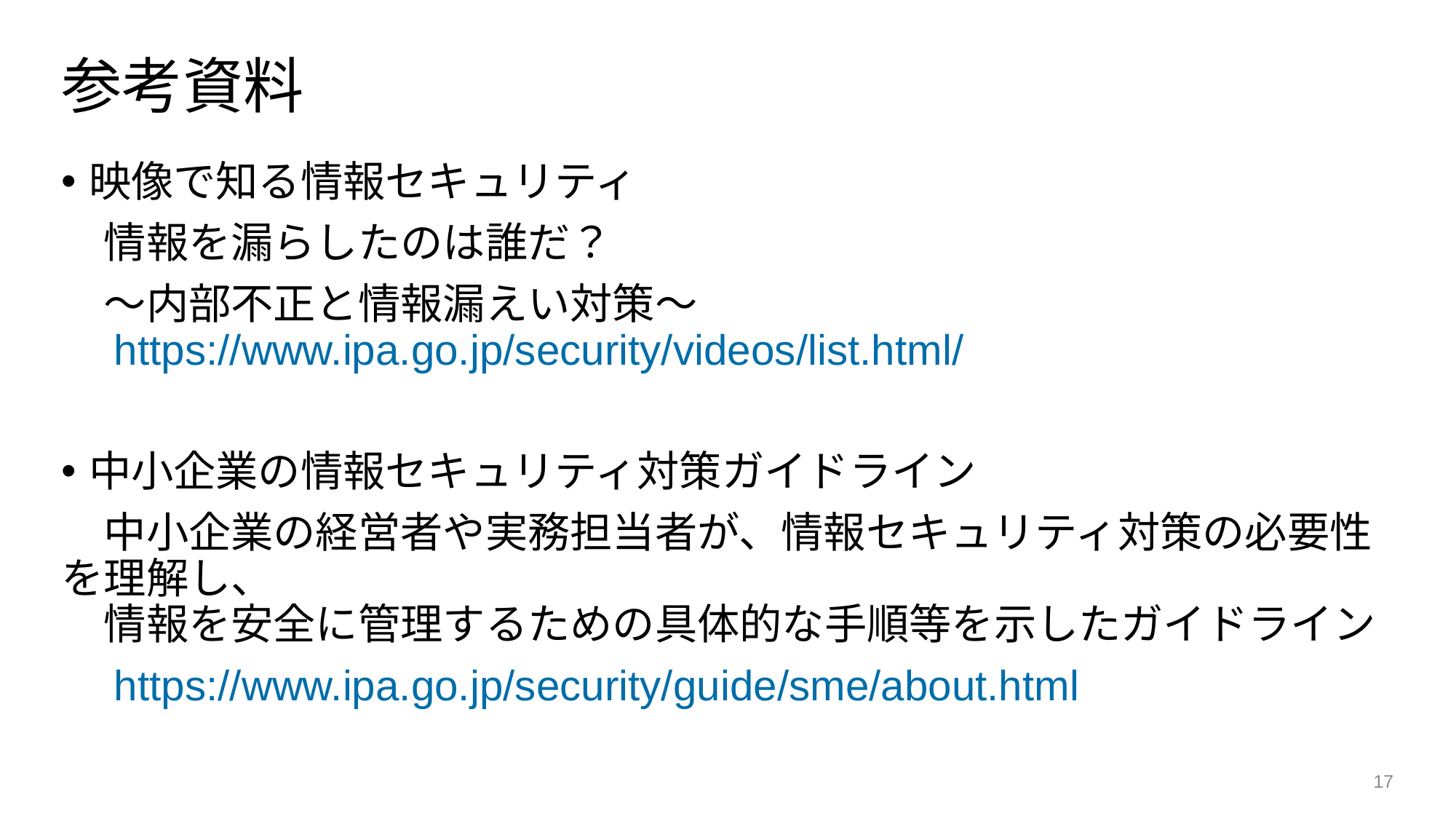

# 参考資料
映像で知る情報セキュリティ
　情報を漏らしたのは誰だ？
　～内部不正と情報漏えい対策～
　https://www.ipa.go.jp/security/videos/list.html/

中小企業の情報セキュリティ対策ガイドライン
　中小企業の経営者や実務担当者が、情報セキュリティ対策の必要性を理解し、
　情報を安全に管理するための具体的な手順等を示したガイドライン
　https://www.ipa.go.jp/security/guide/sme/about.html

17